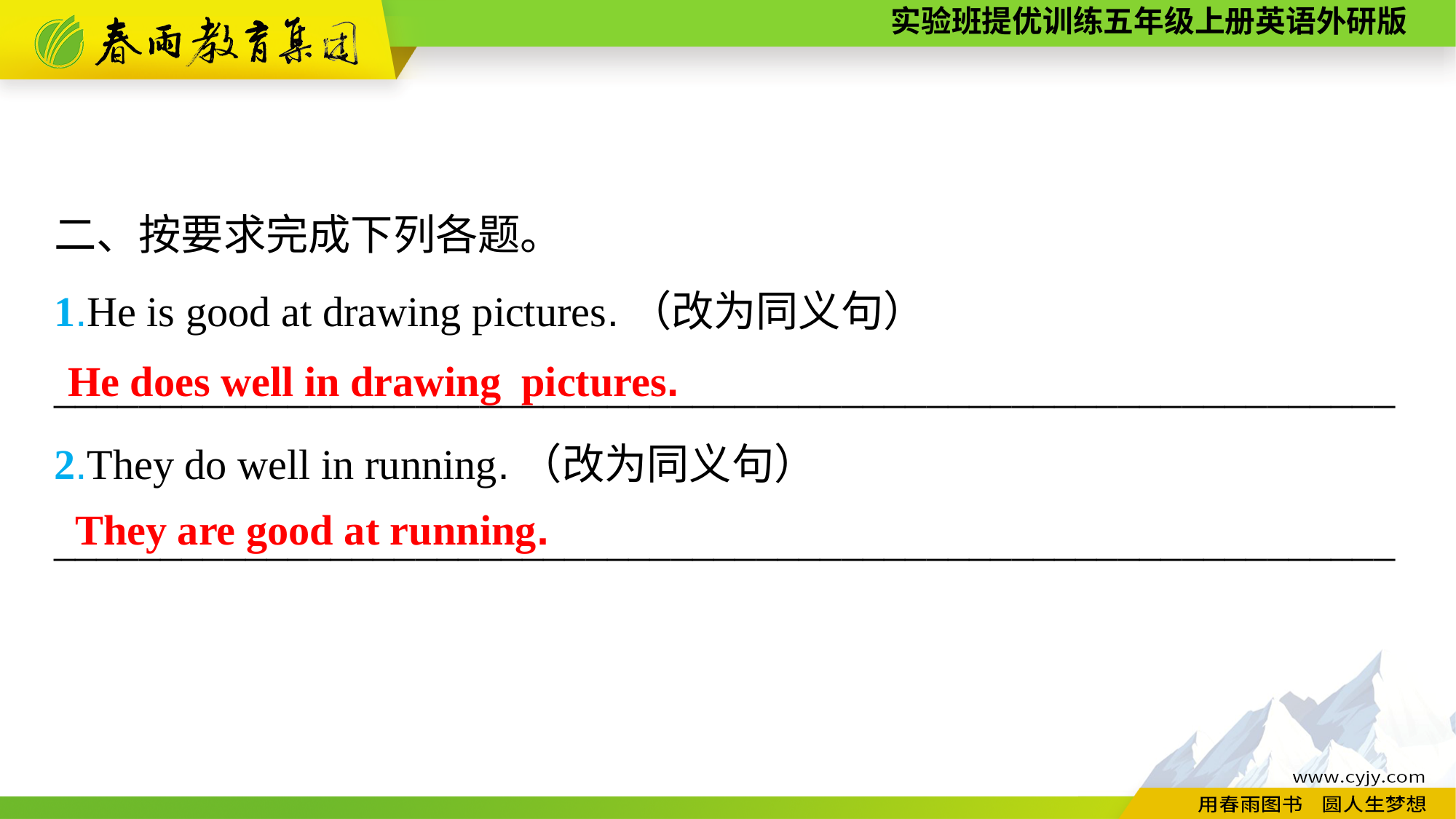

二、按要求完成下列各题。
1.He is good at drawing pictures.（改为同义句）
_______________________________________________________________
2.They do well in running.（改为同义句）
_______________________________________________________________
He does well in drawing     pictures.
They are good at running.